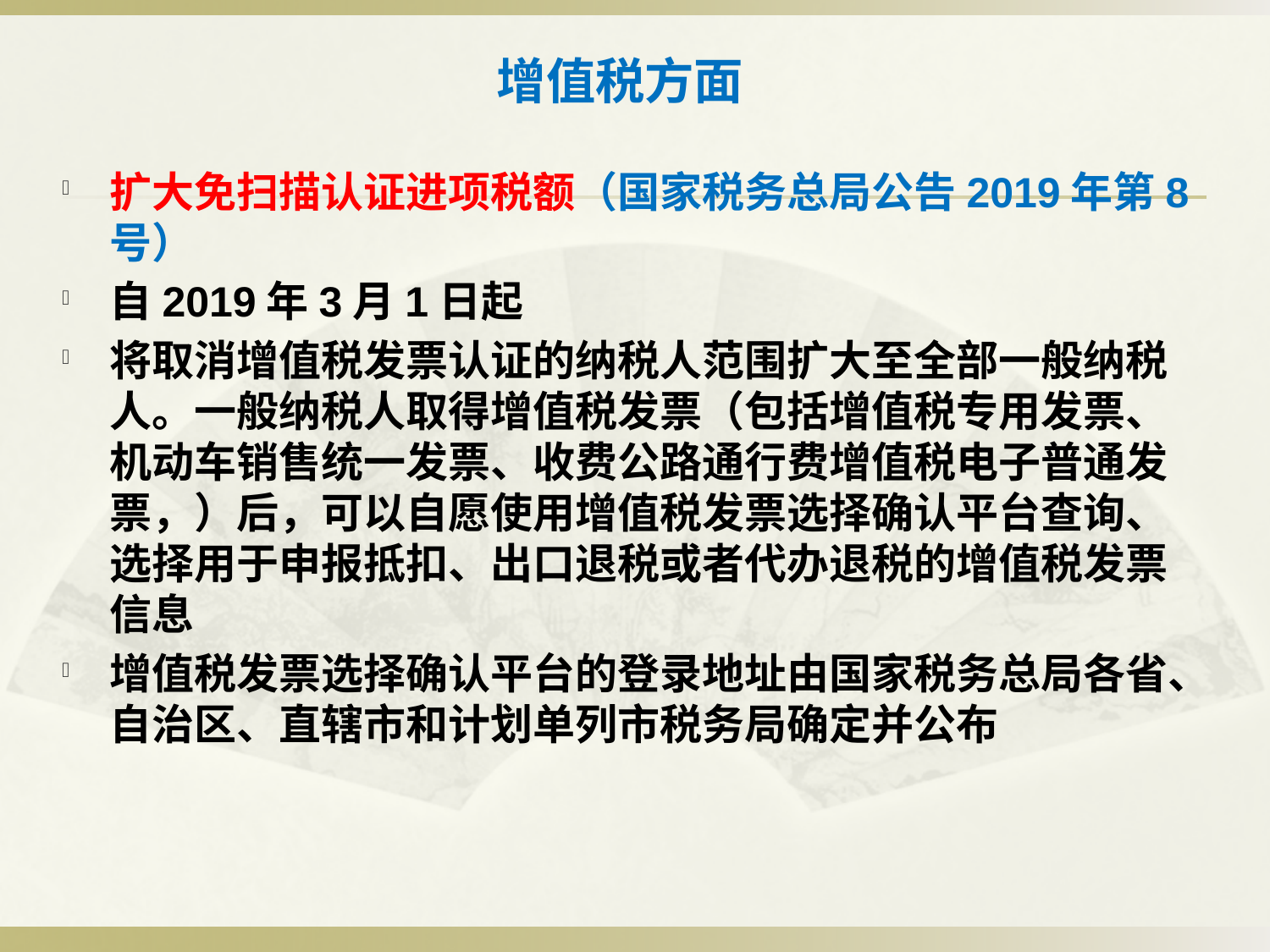

# 增值税方面
扩大免扫描认证进项税额（国家税务总局公告2019年第8号）
自2019年3月1日起
将取消增值税发票认证的纳税人范围扩大至全部一般纳税人。一般纳税人取得增值税发票（包括增值税专用发票、机动车销售统一发票、收费公路通行费增值税电子普通发票，）后，可以自愿使用增值税发票选择确认平台查询、选择用于申报抵扣、出口退税或者代办退税的增值税发票信息
增值税发票选择确认平台的登录地址由国家税务总局各省、自治区、直辖市和计划单列市税务局确定并公布